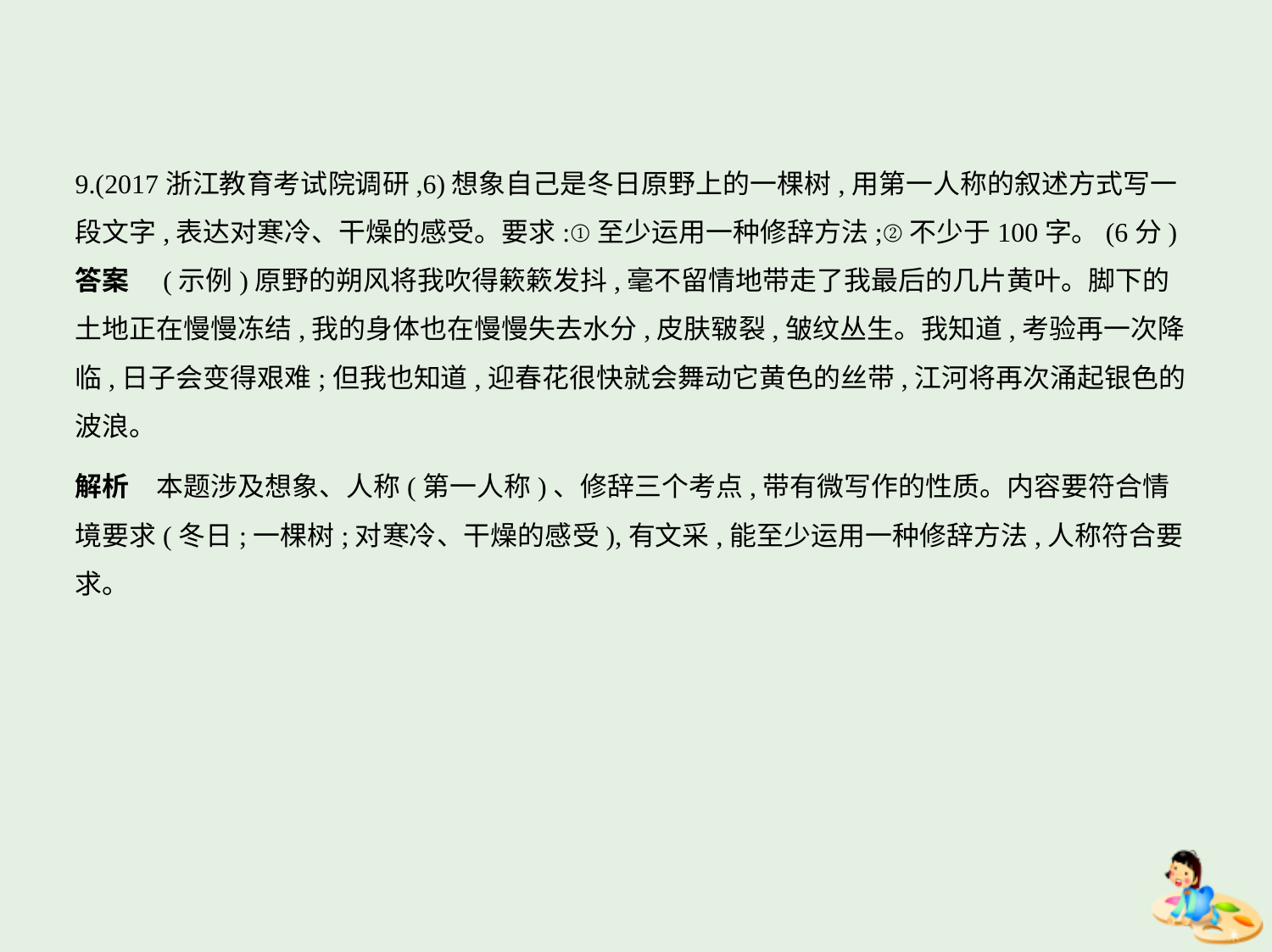

9.(2017浙江教育考试院调研,6)想象自己是冬日原野上的一棵树,用第一人称的叙述方式写一
段文字,表达对寒冷、干燥的感受。要求:①至少运用一种修辞方法;②不少于100字。(6分)
答案　(示例)原野的朔风将我吹得簌簌发抖,毫不留情地带走了我最后的几片黄叶。脚下的
土地正在慢慢冻结,我的身体也在慢慢失去水分,皮肤皲裂,皱纹丛生。我知道,考验再一次降
临,日子会变得艰难;但我也知道,迎春花很快就会舞动它黄色的丝带,江河将再次涌起银色的
波浪。
解析　本题涉及想象、人称(第一人称)、修辞三个考点,带有微写作的性质。内容要符合情
境要求(冬日;一棵树;对寒冷、干燥的感受),有文采,能至少运用一种修辞方法,人称符合要
求。